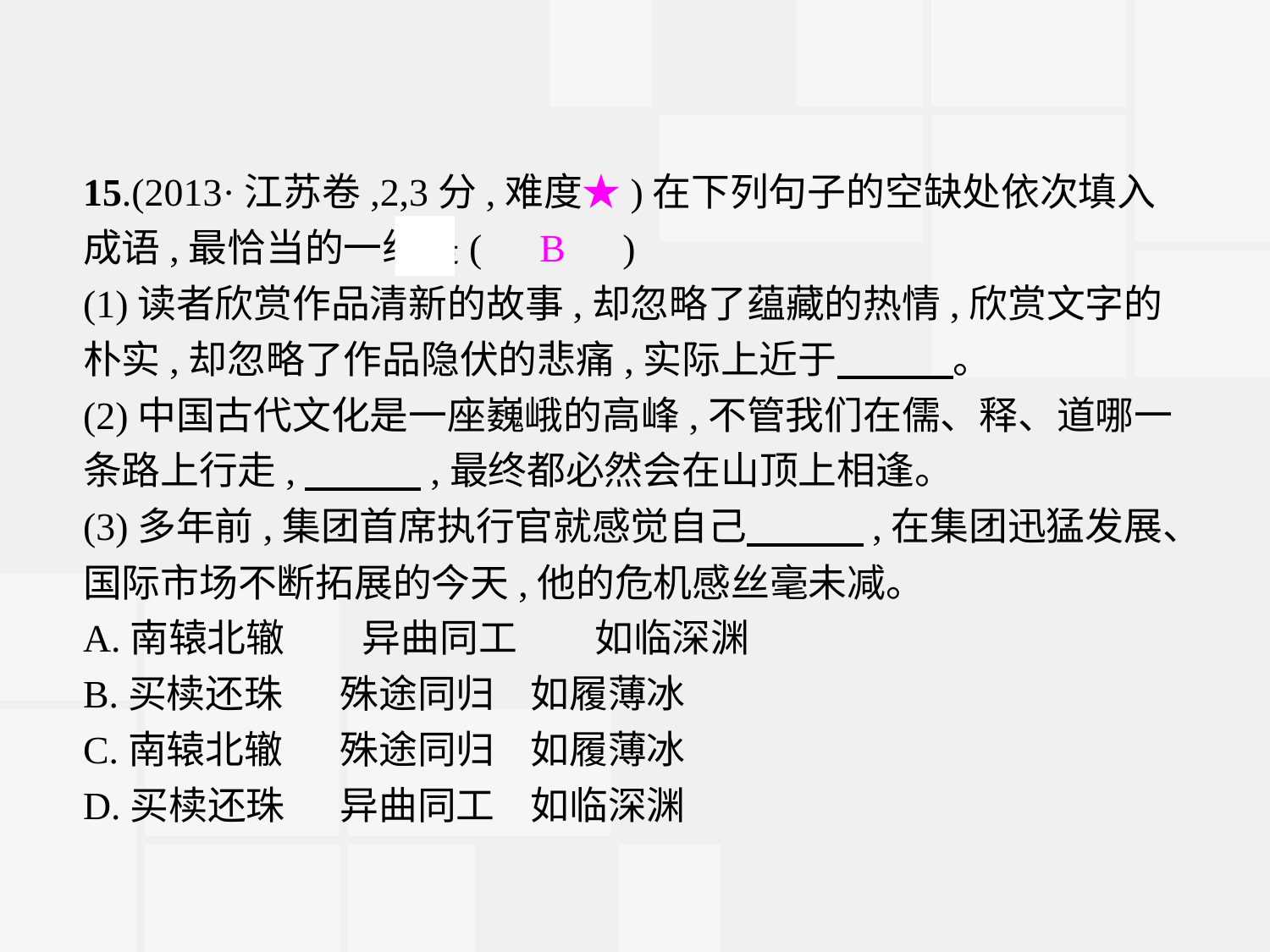

15.(2013·江苏卷,2,3分,难度★)在下列句子的空缺处依次填入成语,最恰当的一组是(　B　)
(1)读者欣赏作品清新的故事,却忽略了蕴藏的热情,欣赏文字的朴实,却忽略了作品隐伏的悲痛,实际上近于　　　。
(2)中国古代文化是一座巍峨的高峰,不管我们在儒、释、道哪一条路上行走,　　　,最终都必然会在山顶上相逢。
(3)多年前,集团首席执行官就感觉自己　　　,在集团迅猛发展、国际市场不断拓展的今天,他的危机感丝毫未减。
A.南辕北辙　　异曲同工　　如临深渊
B.买椟还珠	殊途同归	如履薄冰
C.南辕北辙	殊途同归	如履薄冰
D.买椟还珠	异曲同工	如临深渊